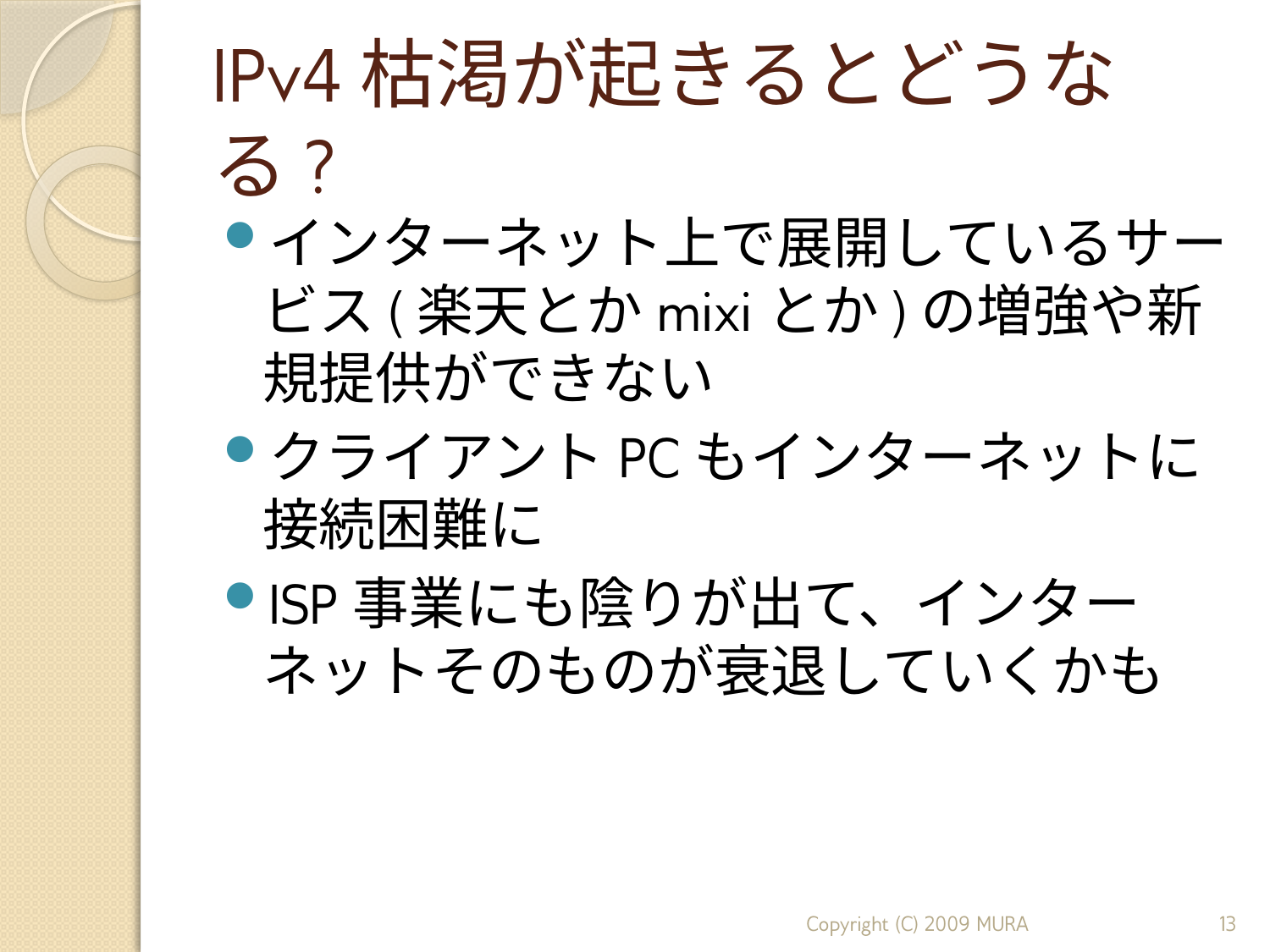

# IPv4枯渇が起きるとどうなる?
インターネット上で展開しているサービス(楽天とかmixiとか)の増強や新規提供ができない
クライアントPCもインターネットに接続困難に
ISP事業にも陰りが出て、インターネットそのものが衰退していくかも

Copyright (C) 2009 MURA
13